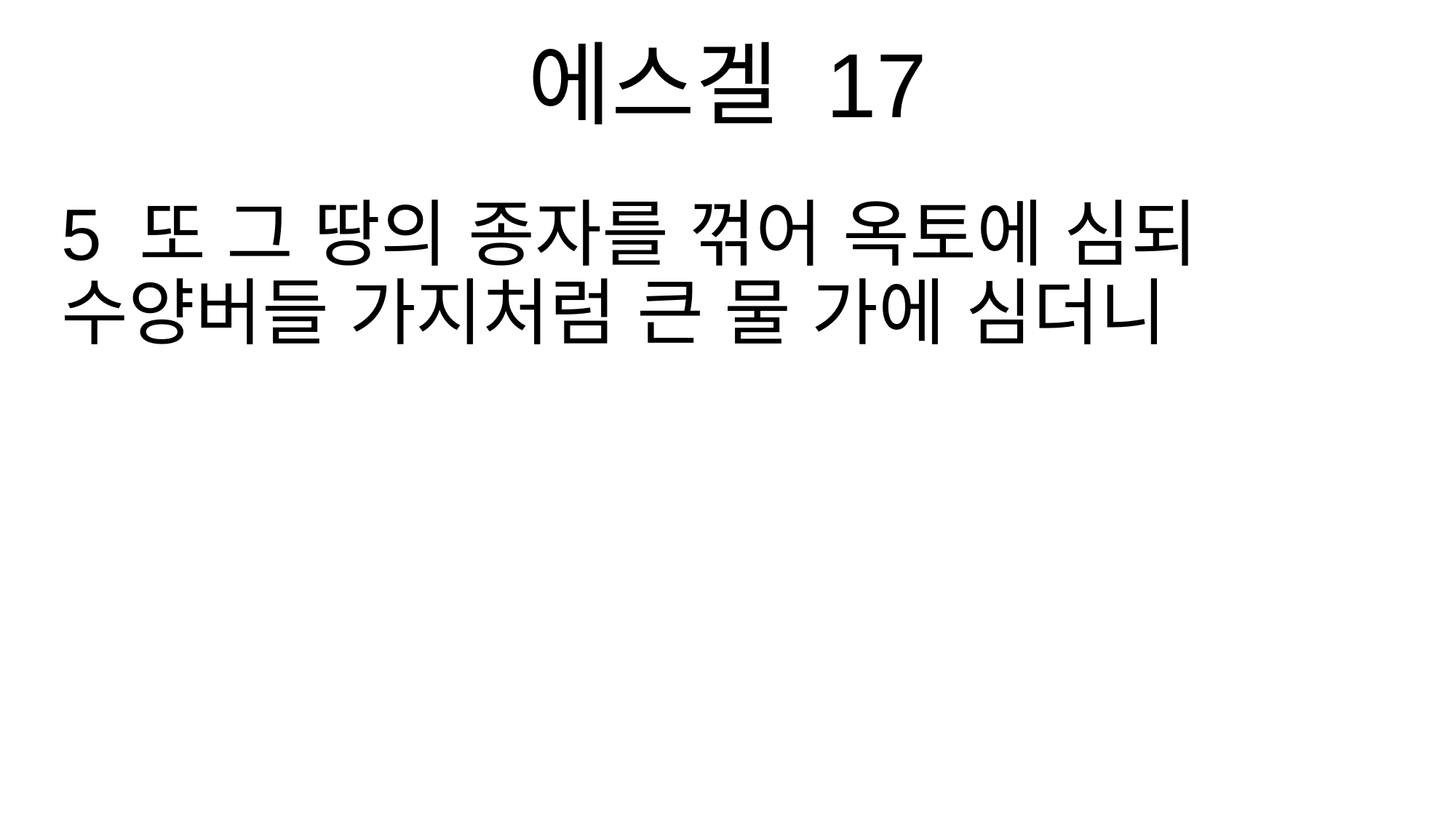

에스겔 17
5 또 그 땅의 종자를 꺾어 옥토에 심되 수양버들 가지처럼 큰 물 가에 심더니